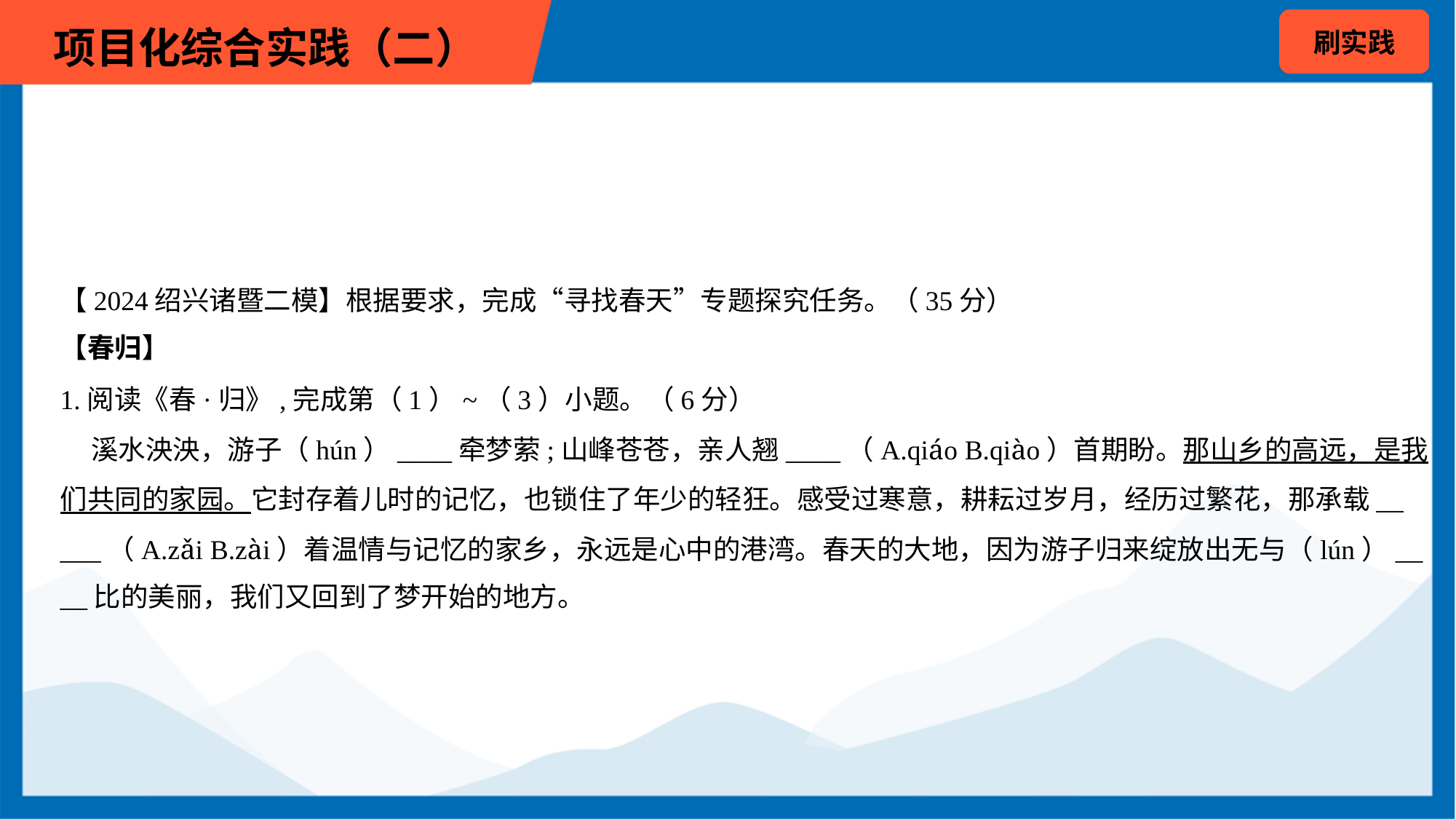

【2024绍兴诸暨二模】根据要求，完成“寻找春天”专题探究任务。（35分）
【春归】
1.阅读《春·归》,完成第（1）~（3）小题。（6分）
    溪水泱泱，游子（hún）____牵梦萦;山峰苍苍，亲人翘____（A.qiáo B.qiào）首期盼。那山乡的高远，是我
们共同的家园。它封存着儿时的记忆，也锁住了年少的轻狂。感受过寒意，耕耘过岁月，经历过繁花，那承载__
___（A.zǎi B.zài）着温情与记忆的家乡，永远是心中的港湾。春天的大地，因为游子归来绽放出无与（lún）__
__比的美丽，我们又回到了梦开始的地方。